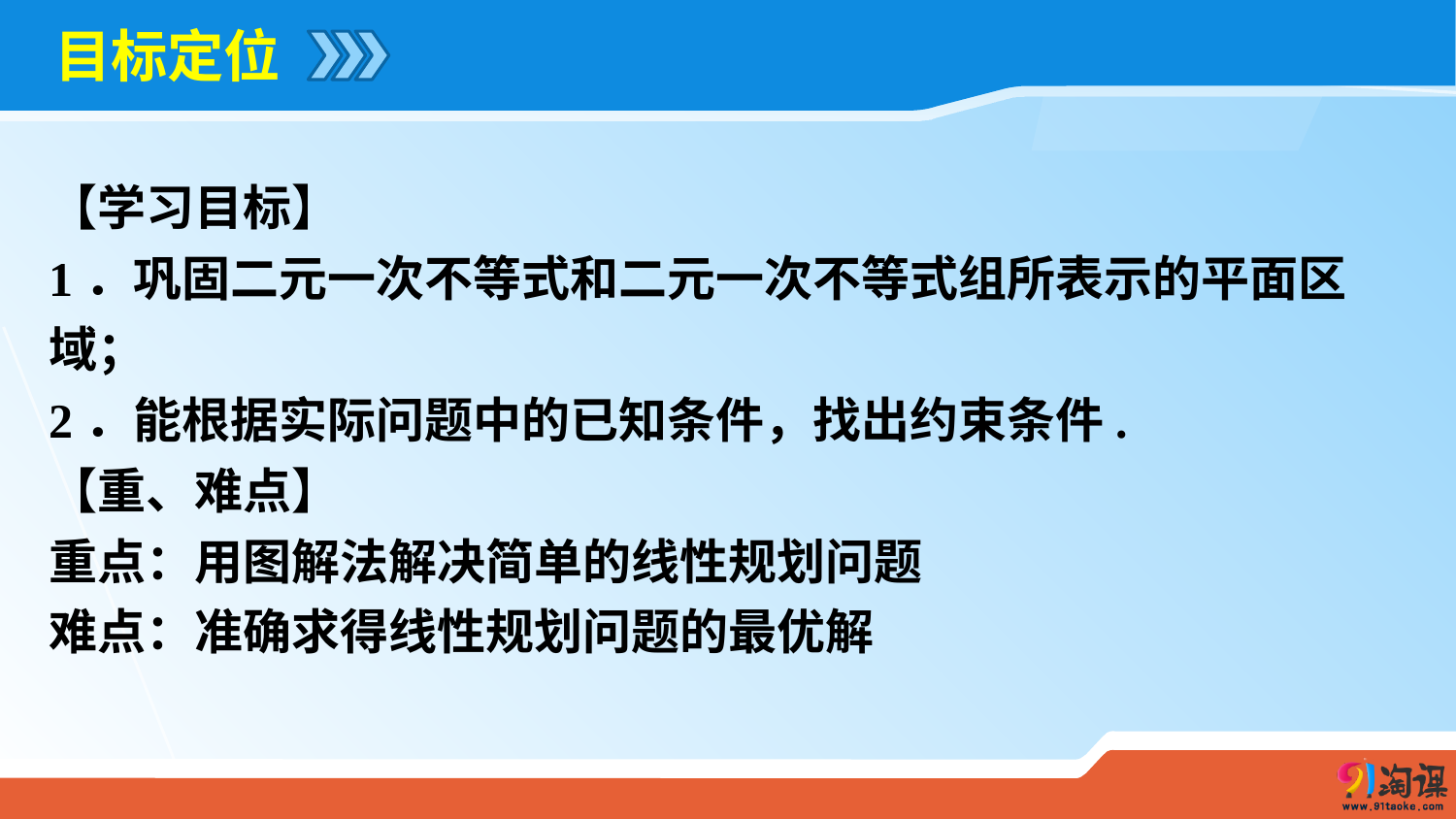

目标定位
【学习目标】
1．巩固二元一次不等式和二元一次不等式组所表示的平面区域；
2．能根据实际问题中的已知条件，找出约束条件.
【重、难点】
重点：用图解法解决简单的线性规划问题
难点：准确求得线性规划问题的最优解